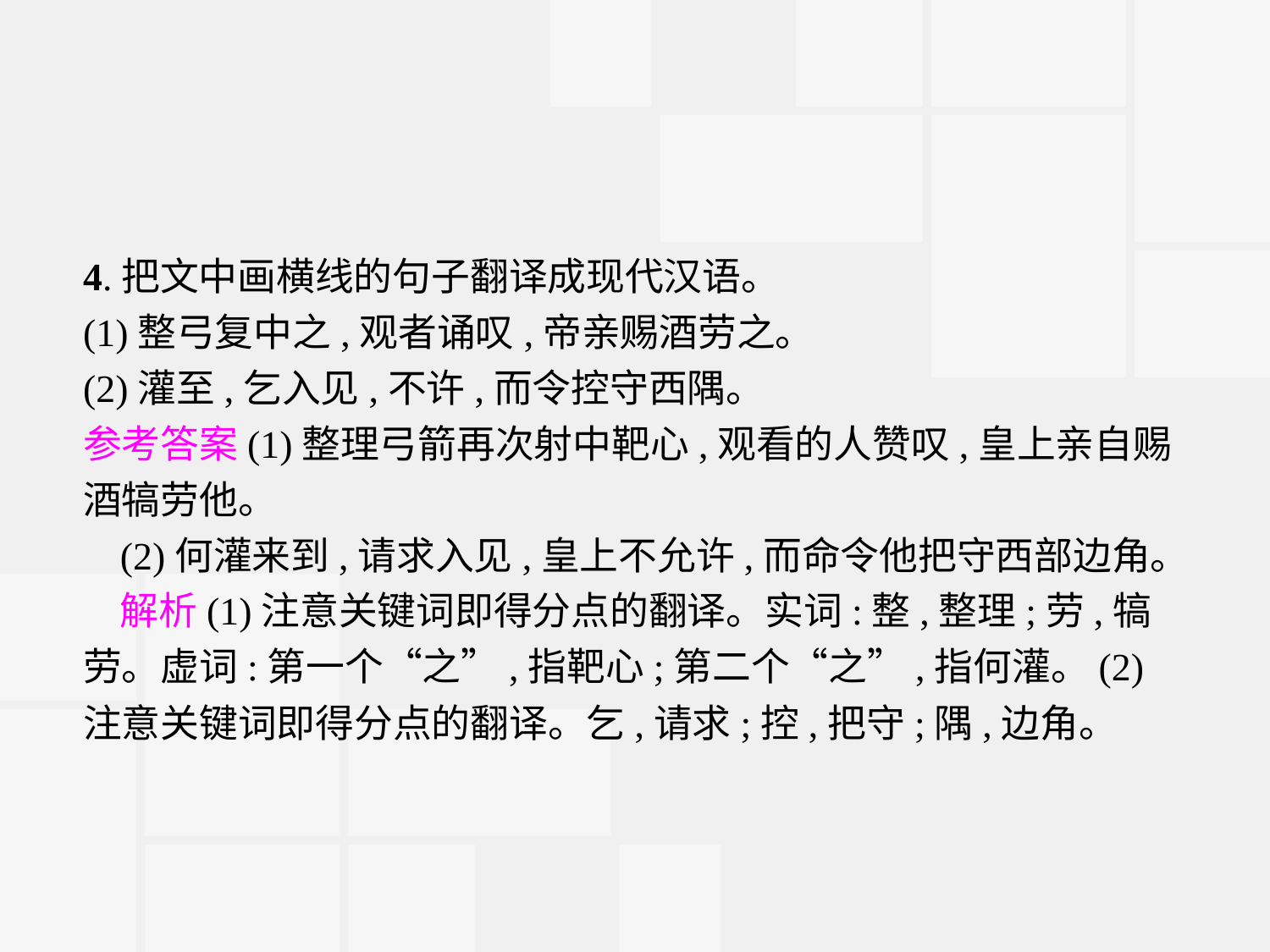

4.把文中画横线的句子翻译成现代汉语。
(1)整弓复中之,观者诵叹,帝亲赐酒劳之。
(2)灌至,乞入见,不许,而令控守西隅。
参考答案(1)整理弓箭再次射中靶心,观看的人赞叹,皇上亲自赐酒犒劳他。
(2)何灌来到,请求入见,皇上不允许,而命令他把守西部边角。
解析(1)注意关键词即得分点的翻译。实词:整,整理;劳,犒劳。虚词:第一个“之”,指靶心;第二个“之”,指何灌。(2)注意关键词即得分点的翻译。乞,请求;控,把守;隅,边角。